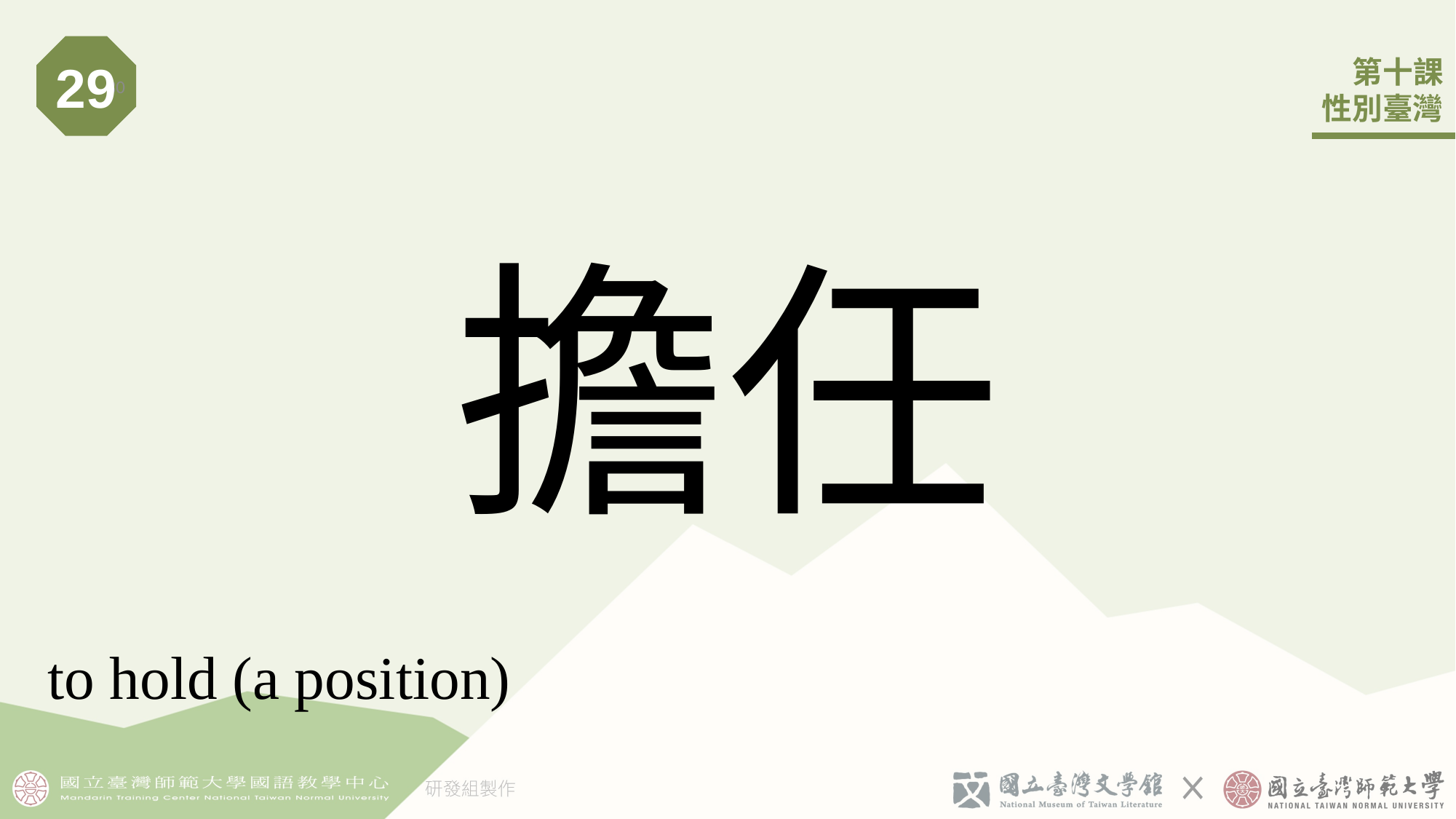

29
30
# 擔任
to hold (a position)